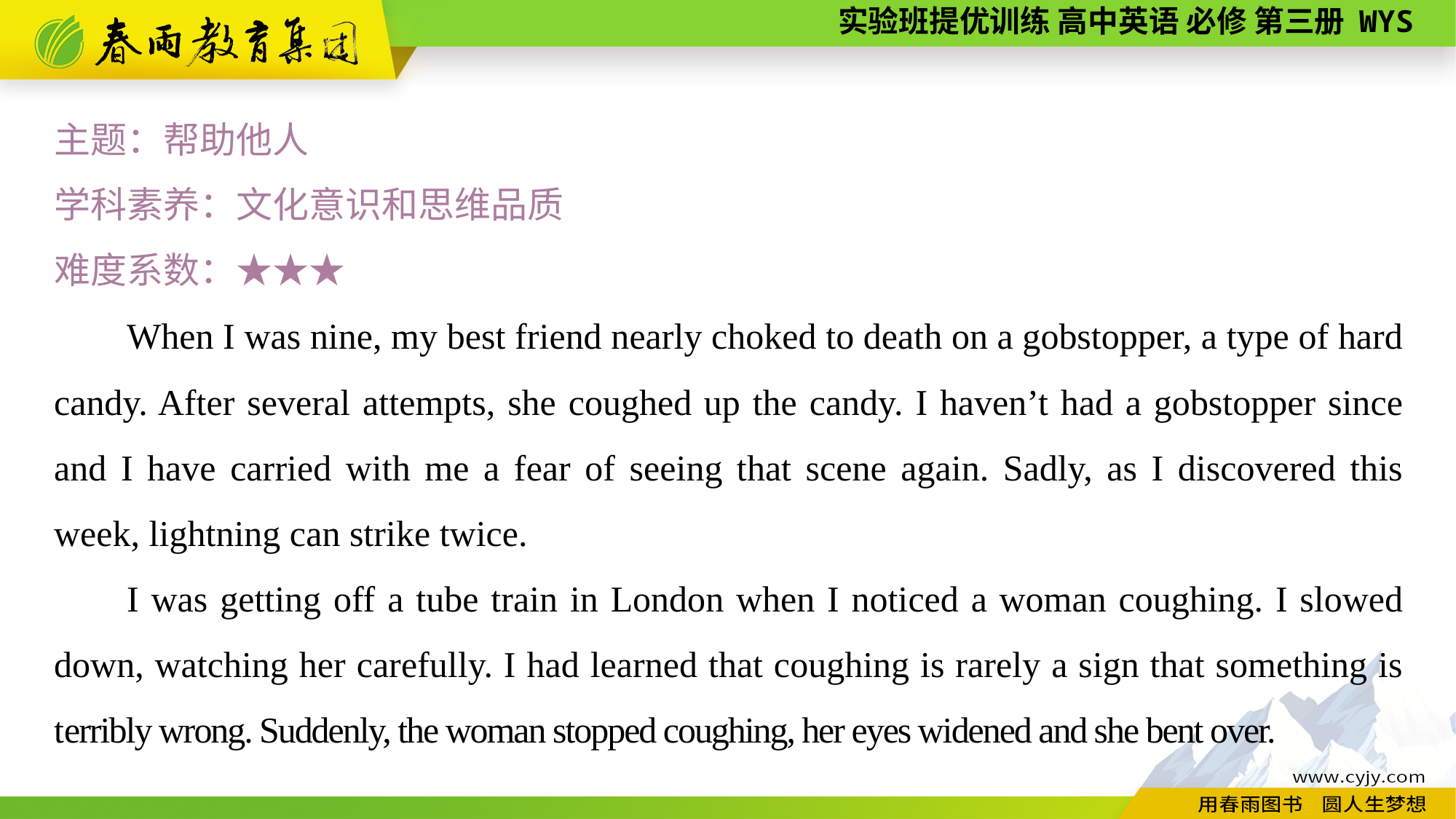

主题：帮助他人
学科素养：文化意识和思维品质
难度系数：★★★
When I was nine, my best friend nearly choked to death on a gobstopper, a type of hard candy. After several attempts, she coughed up the candy. I haven’t had a gobstopper since and I have carried with me a fear of seeing that scene again. Sadly, as I discovered this week, lightning can strike twice.
I was getting off a tube train in London when I noticed a woman coughing. I slowed down, watching her carefully. I had learned that coughing is rarely a sign that something is terribly wrong. Suddenly, the woman stopped coughing, her eyes widened and she bent over.